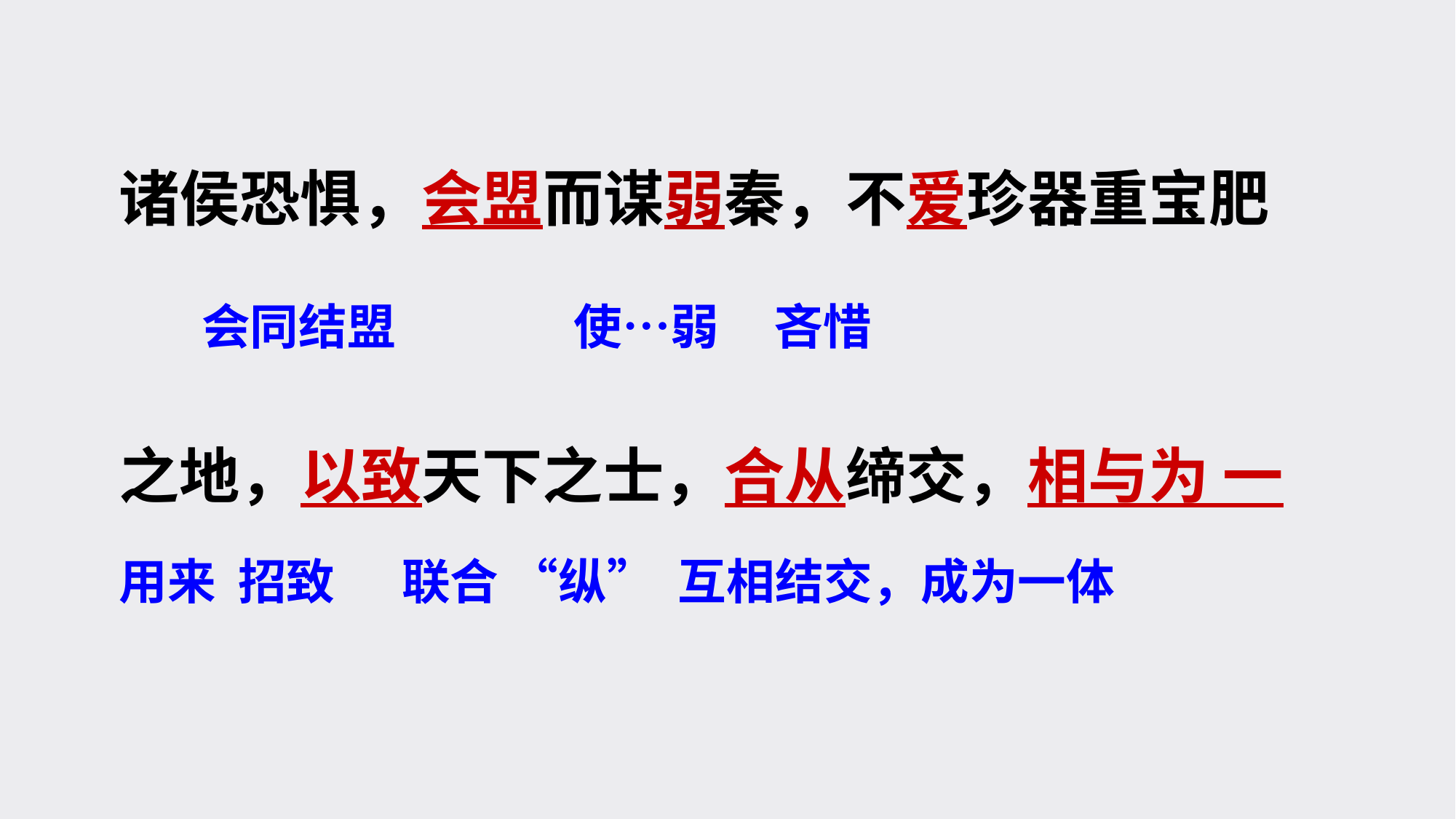

诸侯恐惧，会盟而谋弱秦，不爱珍器重宝肥         会同结盟                使…弱     吝惜
之地，以致天下之士，合从缔交，相与为 一用来  招致      联合 “纵”  互相结交，成为一体